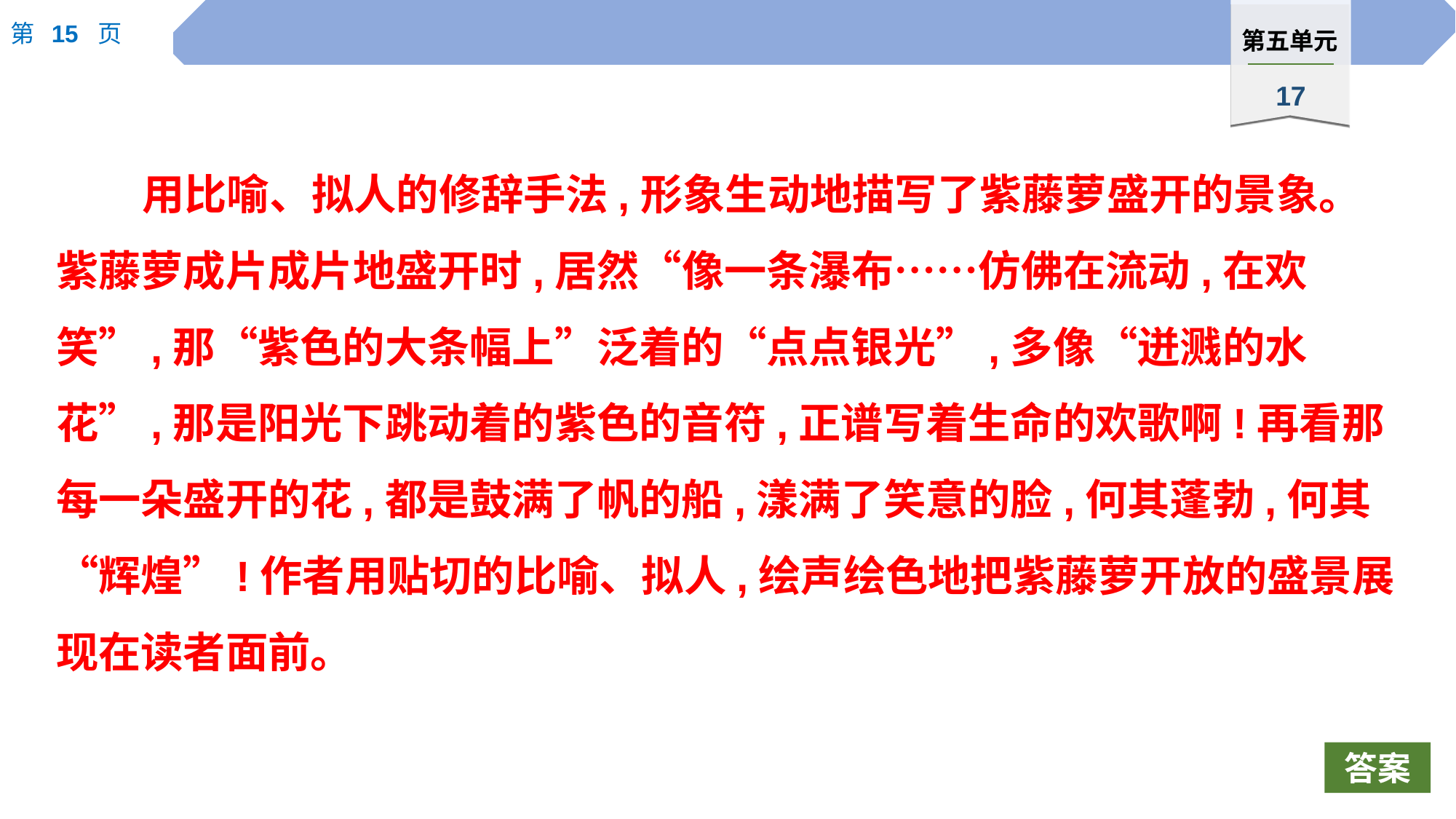

用比喻、拟人的修辞手法,形象生动地描写了紫藤萝盛开的景象。紫藤萝成片成片地盛开时,居然“像一条瀑布……仿佛在流动,在欢笑”,那“紫色的大条幅上”泛着的“点点银光”,多像“迸溅的水花”,那是阳光下跳动着的紫色的音符,正谱写着生命的欢歌啊!再看那每一朵盛开的花,都是鼓满了帆的船,漾满了笑意的脸,何其蓬勃,何其“辉煌”!作者用贴切的比喻、拟人,绘声绘色地把紫藤萝开放的盛景展现在读者面前。
答案